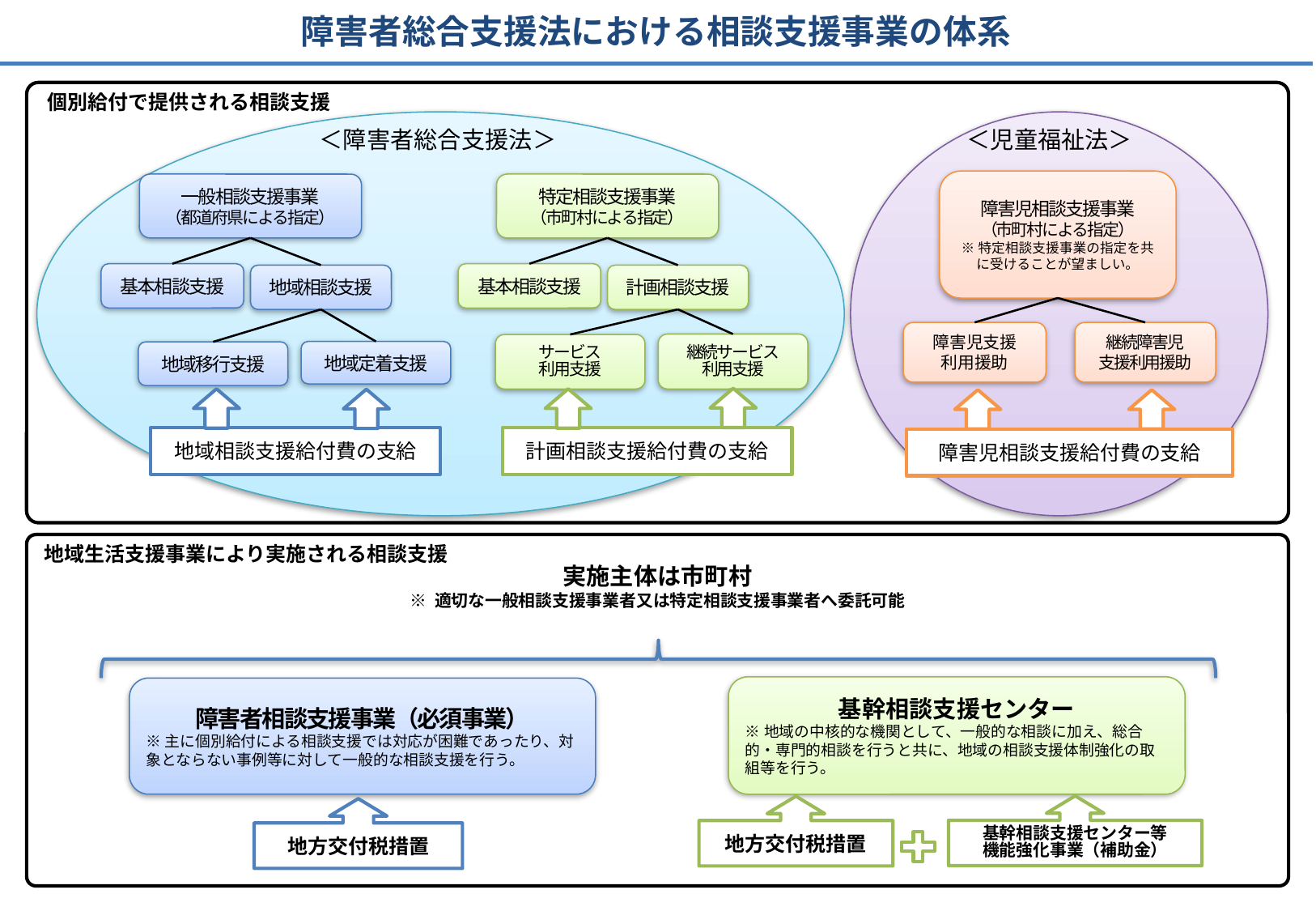

障害者総合支援法における相談支援事業の体系

個別給付で提供される相談支援

＜障害者総合支援法＞
＜児童福祉法＞
障害児相談支援事業
（市町村による指定）
※特定相談支援事業の指定を共に受けることが望ましい。
一般相談支援事業
（都道府県による指定）
特定相談支援事業
（市町村による指定）
基本相談支援
基本相談支援
地域相談支援
計画相談支援
障害児支援
利用援助
継続障害児
支援利用援助
継続サービス
利用支援
サービス
利用支援
地域定着支援
地域移行支援

計画相談支援給付費の支給

地域相談支援給付費の支給

障害児相談支援給付費の支給

地域生活支援事業により実施される相談支援
実施主体は市町村
※ 適切な一般相談支援事業者又は特定相談支援事業者へ委託可能
基幹相談支援センター
※地域の中核的な機関として、一般的な相談に加え、総合的・専門的相談を行うと共に、地域の相談支援体制強化の取組等を行う。
障害者相談支援事業（必須事業）
※主に個別給付による相談支援では対応が困難であったり、対象とならない事例等に対して一般的な相談支援を行う。
基幹相談支援センター等
機能強化事業（補助金）
地方交付税措置
地方交付税措置